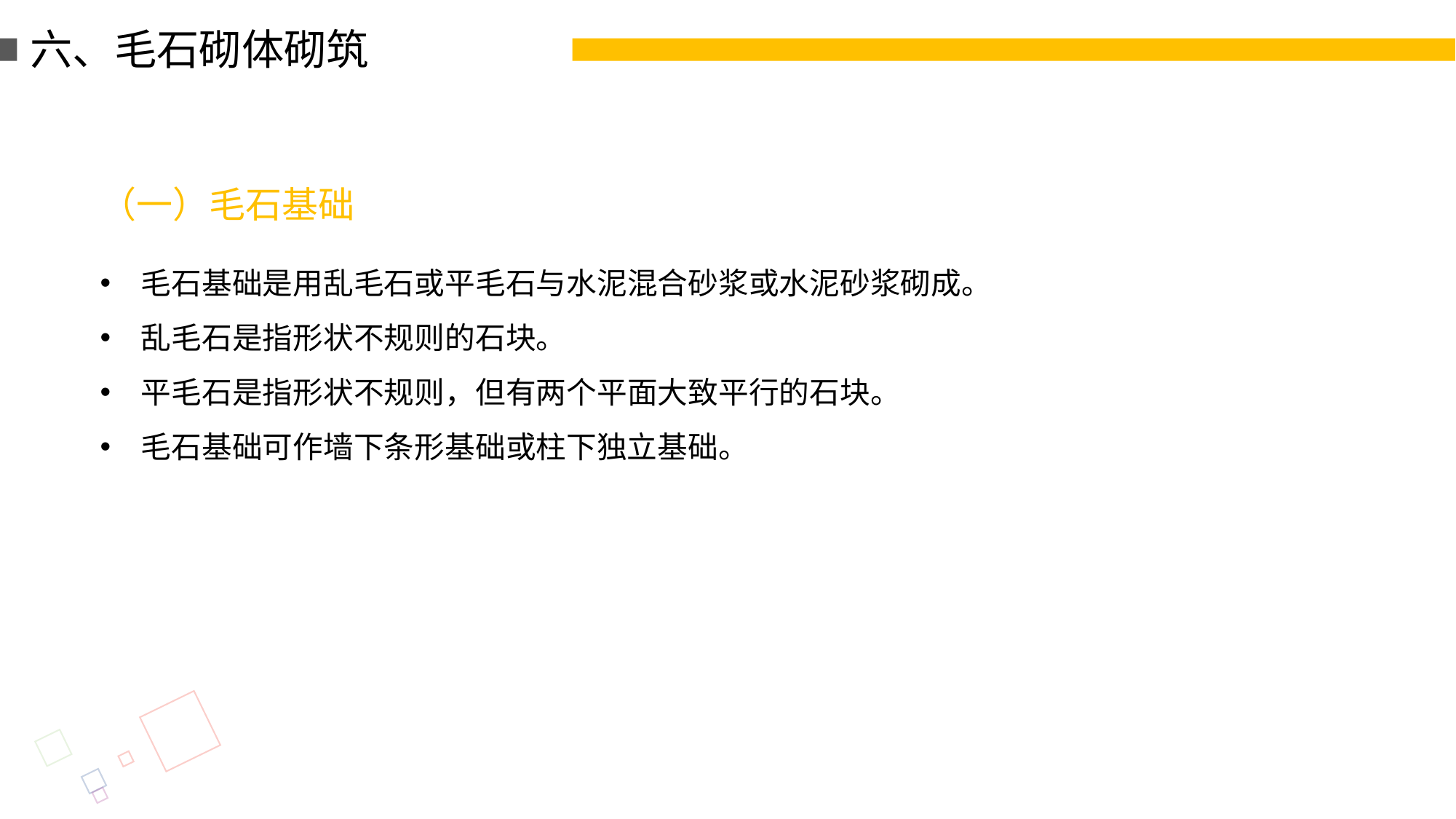

六、毛石砌体砌筑
（一）毛石基础
毛石基础是用乱毛石或平毛石与水泥混合砂浆或水泥砂浆砌成。
乱毛石是指形状不规则的石块。
平毛石是指形状不规则，但有两个平面大致平行的石块。
毛石基础可作墙下条形基础或柱下独立基础。